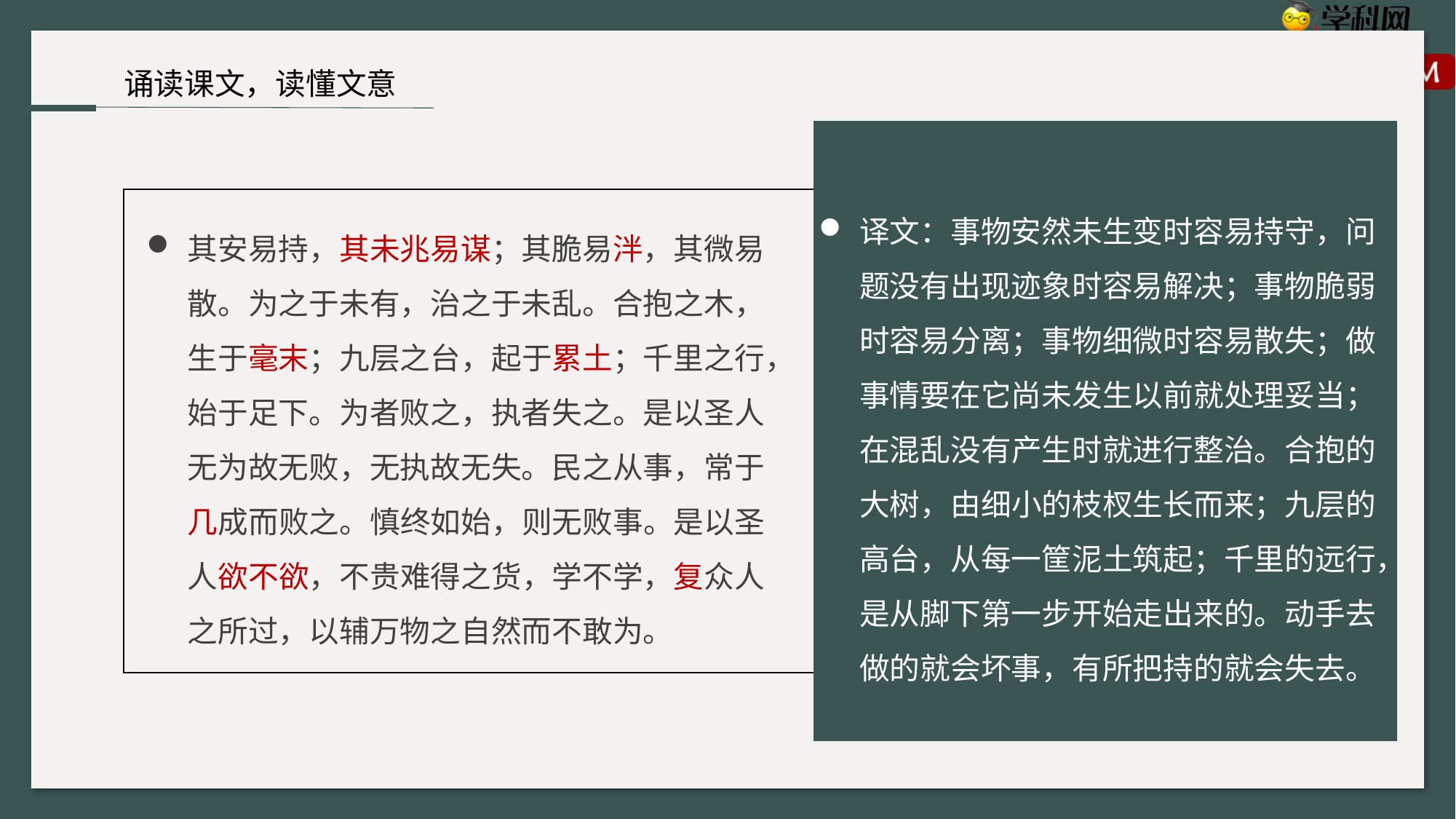

诵读课文，读懂文意

译文：事物安然未生变时容易持守，问题没有出现迹象时容易解决；事物脆弱时容易分离；事物细微时容易散失；做事情要在它尚未发生以前就处理妥当；在混乱没有产生时就进行整治。合抱的大树，由细小的枝杈生长而来；九层的高台，从每一筐泥土筑起；千里的远行，是从脚下第一步开始走出来的。动手去做的就会坏事，有所把持的就会失去。
其安易持，其未兆易谋；其脆易泮，其微易散。为之于未有，治之于未乱。合抱之木，生于毫末；九层之台，起于累土；千里之行，始于足下。为者败之，执者失之。是以圣人无为故无败，无执故无失。民之从事，常于几成而败之。慎终如始，则无败事。是以圣人欲不欲，不贵难得之货，学不学，复众人之所过，以辅万物之自然而不敢为。